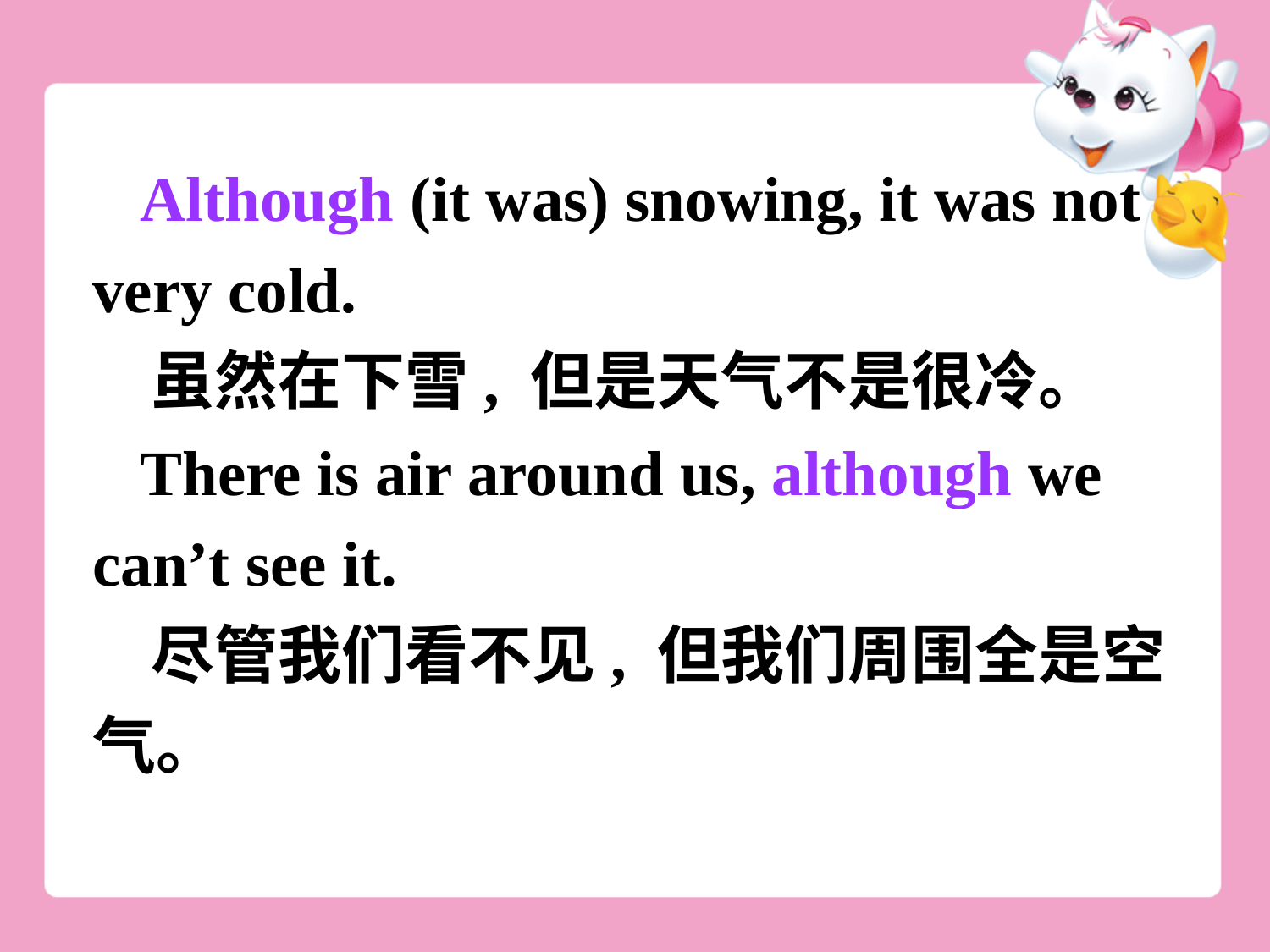

Although (it was) snowing, it was not very cold.
   虽然在下雪, 但是天气不是很冷。
   There is air around us, although we can’t see it.
   尽管我们看不见, 但我们周围全是空气。